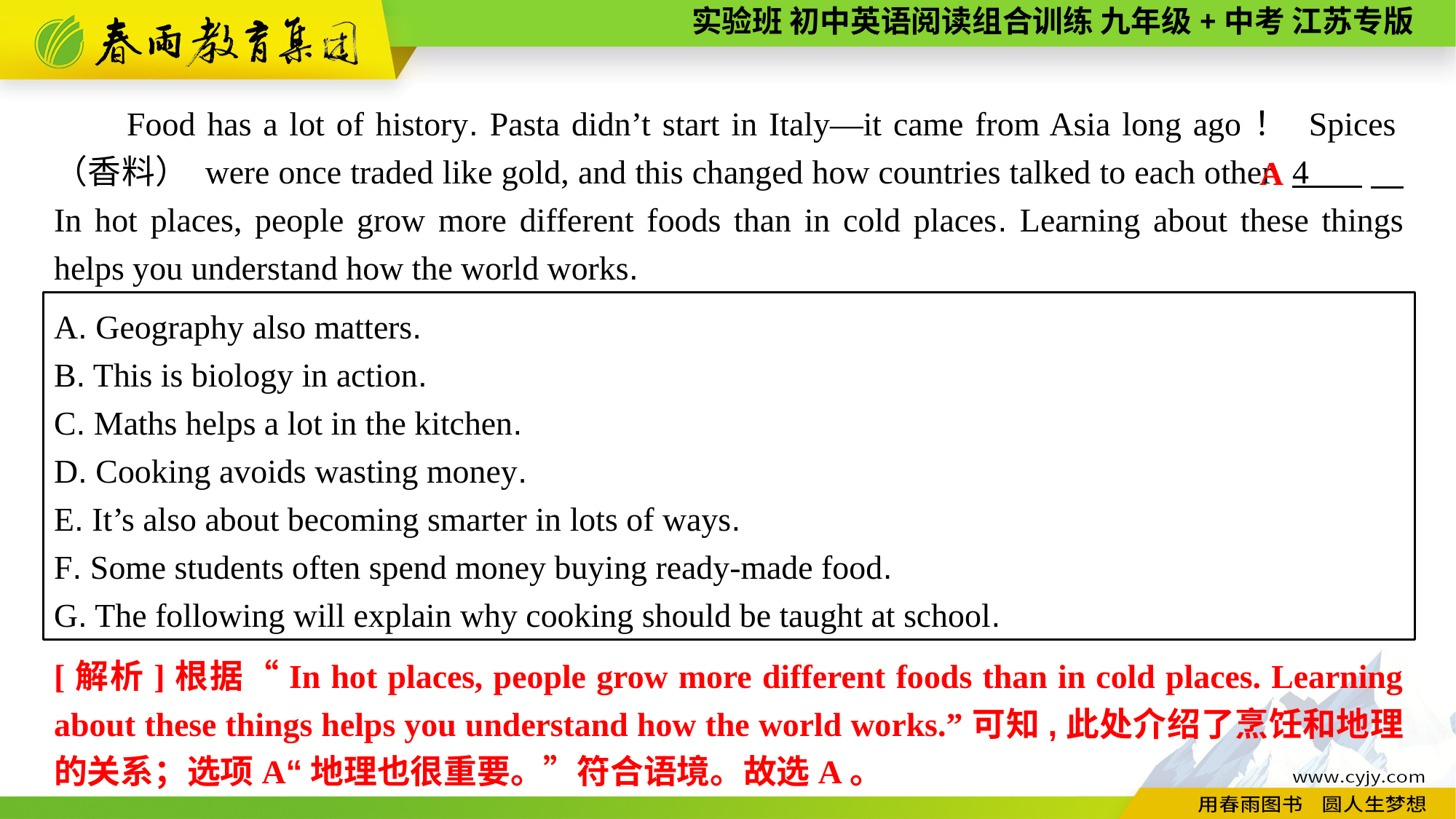

Food has a lot of history. Pasta didn’t start in Italy—it came from Asia long ago！ Spices（香料） were once traded like gold, and this changed how countries talked to each other. 4      　 In hot places, people grow more different foods than in cold places. Learning about these things helps you understand how the world works.
A
A. Geography also matters.
B. This is biology in action.
C. Maths helps a lot in the kitchen.
D. Cooking avoids wasting money.
E. It’s also about becoming smarter in lots of ways.
F. Some students often spend money buying ready-made food.
G. The following will explain why cooking should be taught at school.
[解析]根据“In hot places, people grow more different foods than in cold places. Learning about these things helps you understand how the world works.”可知,此处介绍了烹饪和地理的关系；选项A“地理也很重要。”符合语境。故选A。